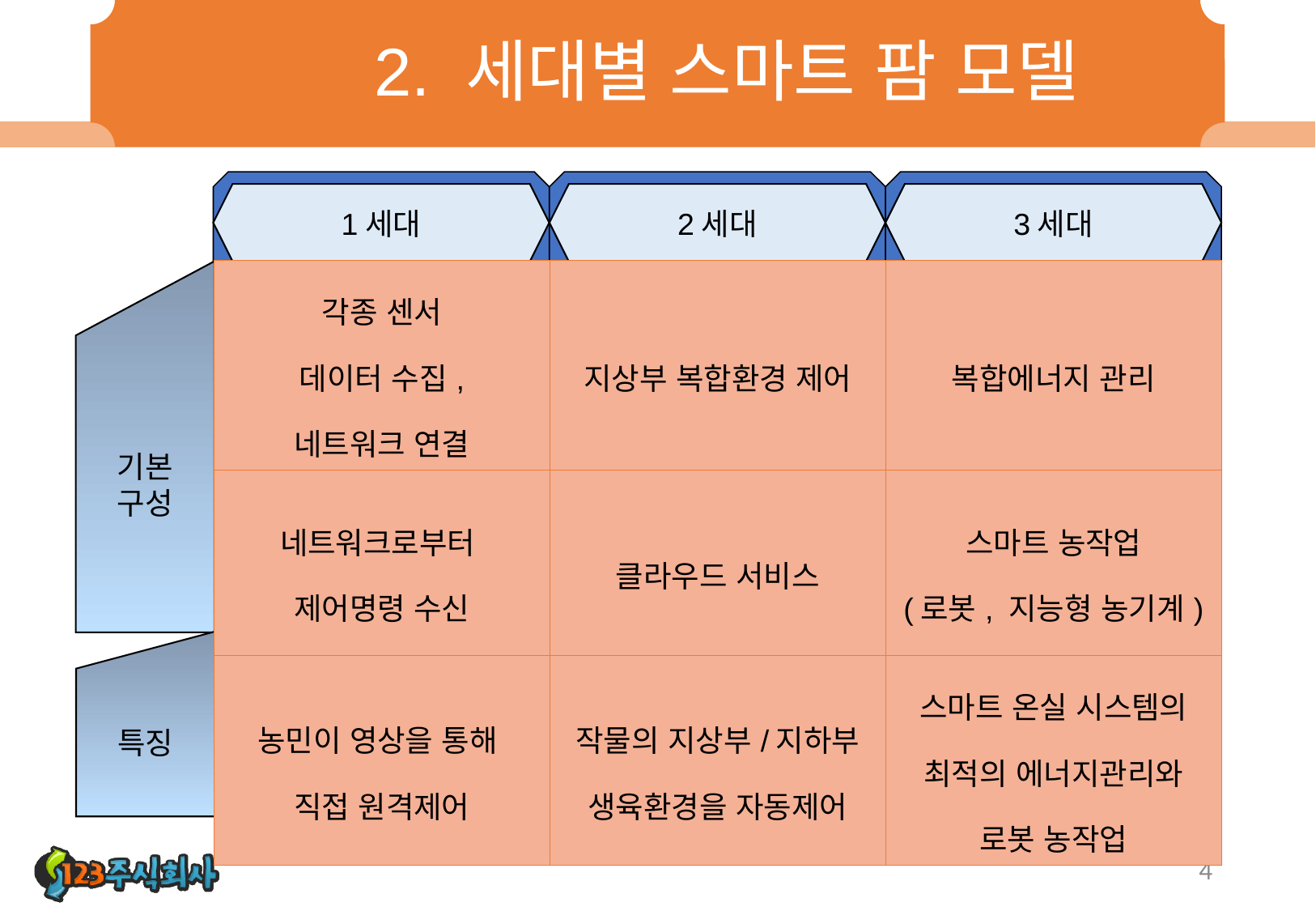

# 2. 세대별 스마트 팜 모델

1세대
2세대
3세대
| 각종 센서 데이터 수집, 네트워크 연결 | 지상부 복합환경 제어 | 복합에너지 관리 |
| --- | --- | --- |
| 네트워크로부터 제어명령 수신 | 클라우드 서비스 | 스마트 농작업 (로봇, 지능형 농기계) |
| 농민이 영상을 통해 직접 원격제어 | 작물의 지상부/지하부 생육환경을 자동제어 | 스마트 온실 시스템의 최적의 에너지관리와 로봇 농작업 |
기본
구성
특징
4